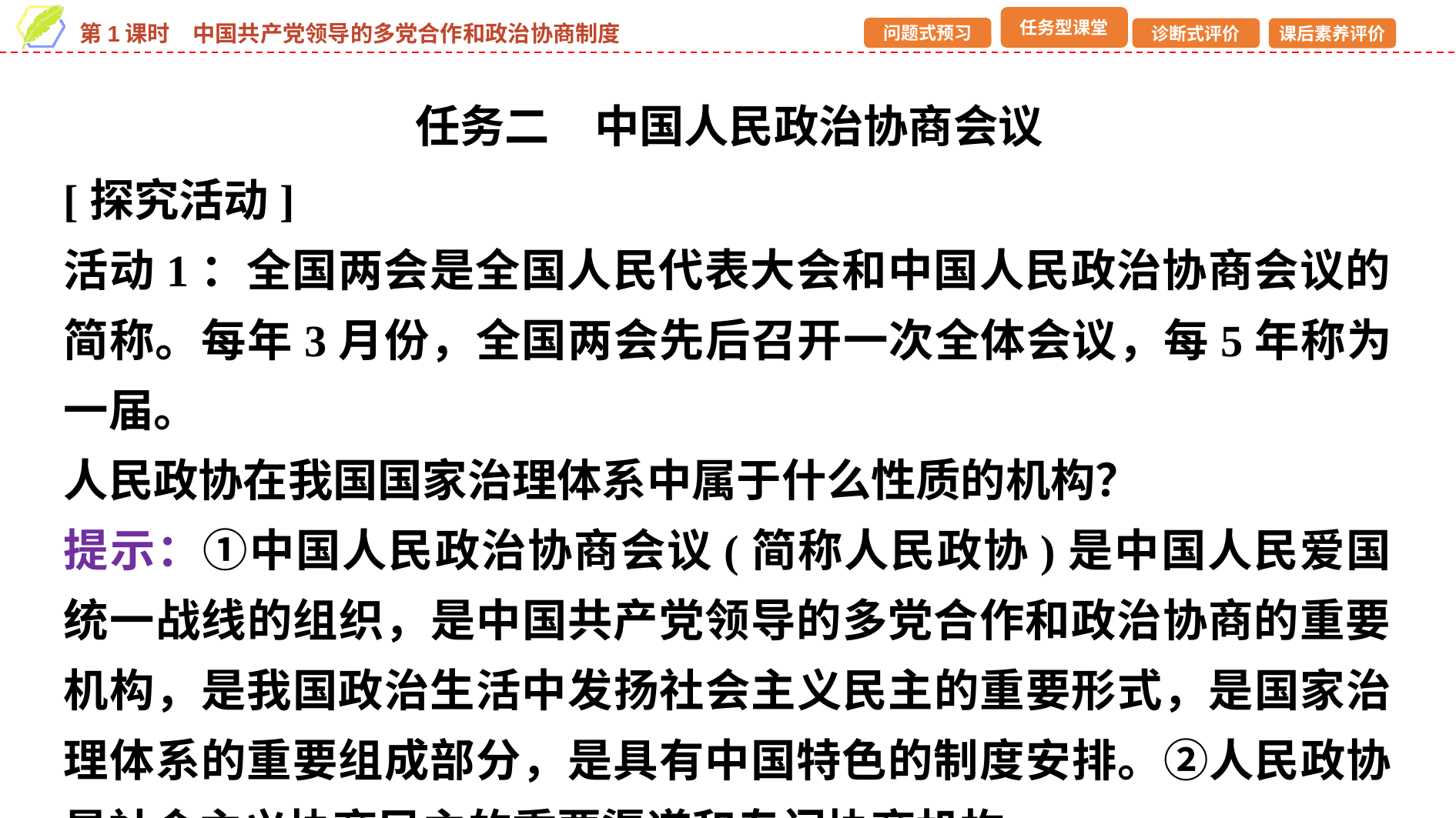

任务二　中国人民政治协商会议
[探究活动]
活动1：全国两会是全国人民代表大会和中国人民政治协商会议的简称。每年3月份，全国两会先后召开一次全体会议，每5年称为一届。
人民政协在我国国家治理体系中属于什么性质的机构？
提示：①中国人民政治协商会议(简称人民政协)是中国人民爱国统一战线的组织，是中国共产党领导的多党合作和政治协商的重要机构，是我国政治生活中发扬社会主义民主的重要形式，是国家治理体系的重要组成部分，是具有中国特色的制度安排。②人民政协是社会主义协商民主的重要渠道和专门协商机构。